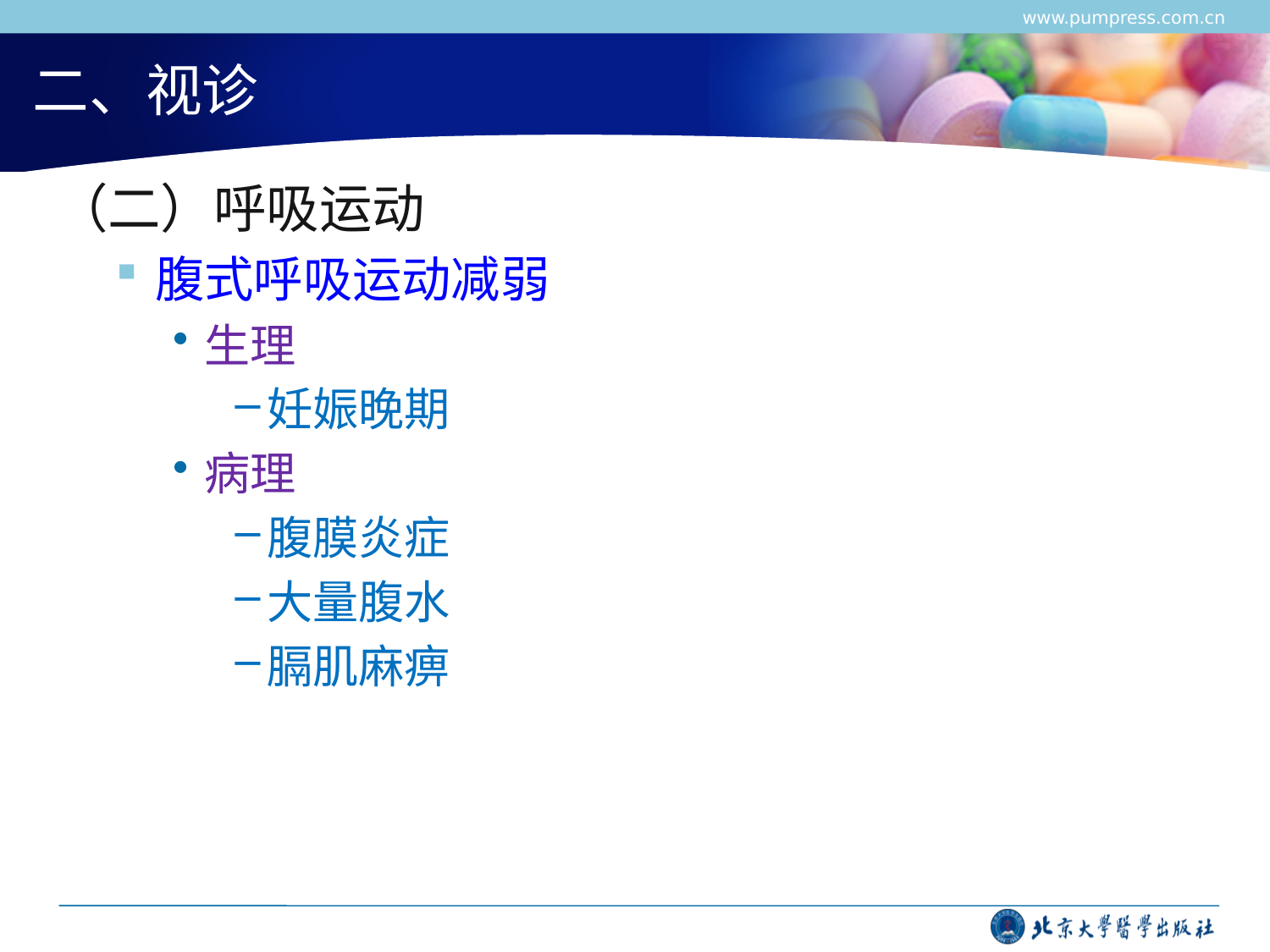

www.pumpress.com.cn
# 二、视诊
（二）呼吸运动
腹式呼吸运动减弱
生理
妊娠晚期
病理
腹膜炎症
大量腹水
膈肌麻痹